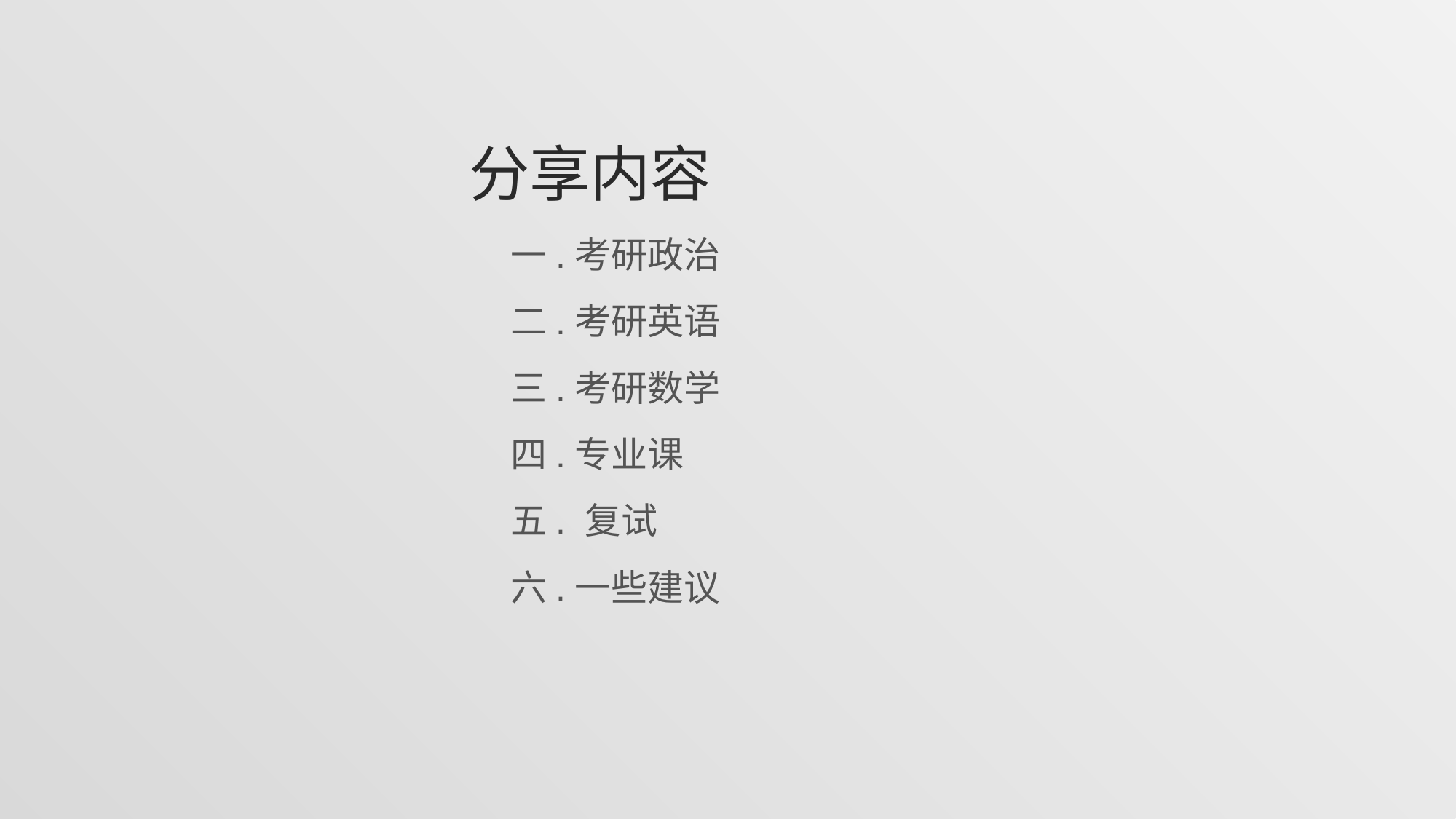

分享内容
    一.考研政治
    二.考研英语
    三.考研数学
    四.专业课
    五. 复试
    六.一些建议